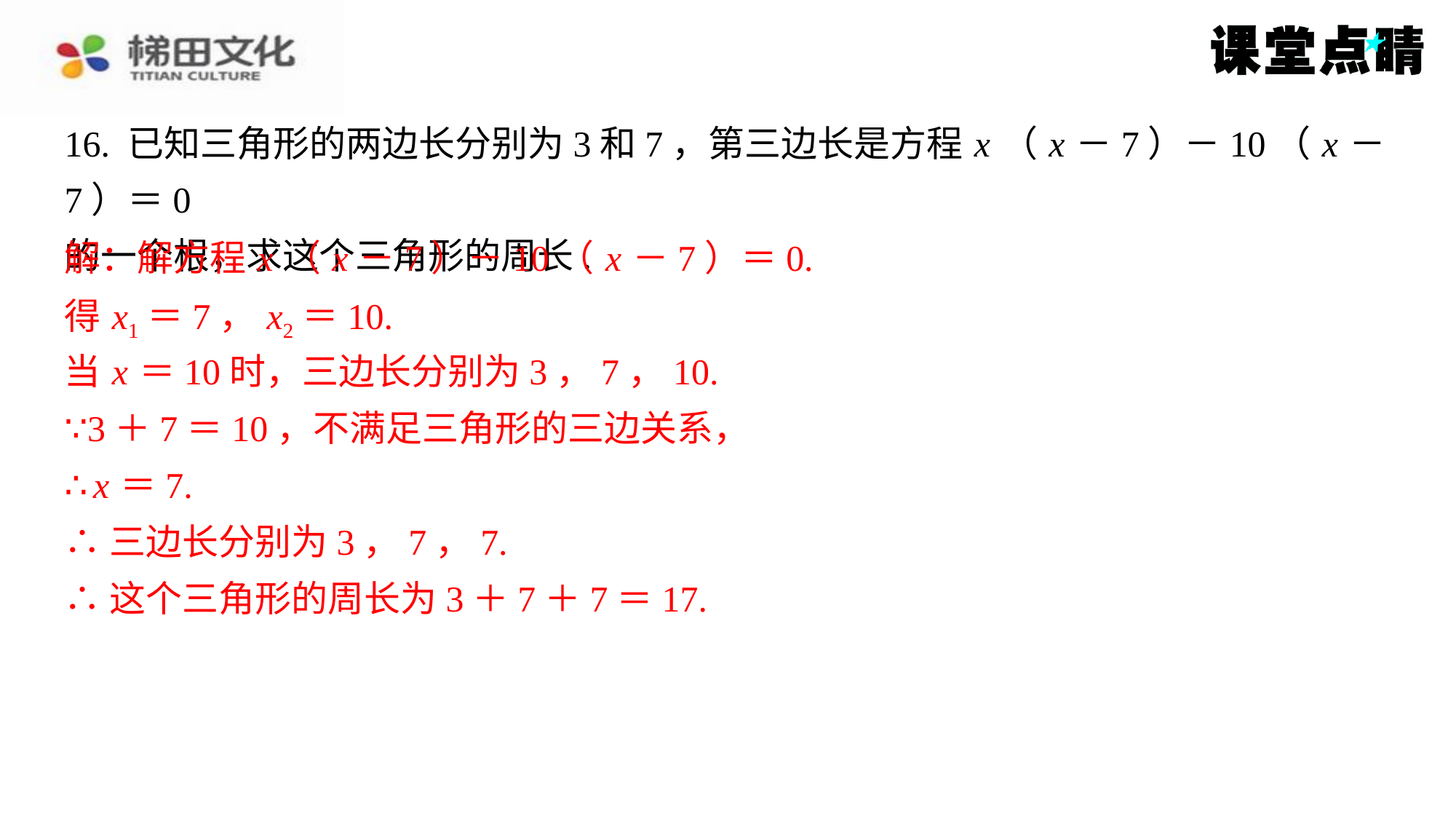

16. 已知三角形的两边长分别为3和7，第三边长是方程 x （ x －7）－10（ x －7）＝0
的一个根，求这个三角形的周长.
解：解方程 x （ x －7）－10（ x －7）＝0.
解：解方程 x （ x －7）－10（ x －7）＝0.
得 x1＝7， x2＝10.
当 x ＝10时，三边长分别为3，7，10.
∵3＋7＝10，不满足三角形的三边关系，
∴ x ＝7.
∴三边长分别为3，7，7.
∴这个三角形的周长为3＋7＋7＝17.
得 x1＝7， x2＝10.
当 x ＝10时，三边长分别为3，7，10.
∵3＋7＝10，不满足三角形的三边关系，
∴ x ＝7.
∴三边长分别为3，7，7.
∴这个三角形的周长为3＋7＋7＝17.